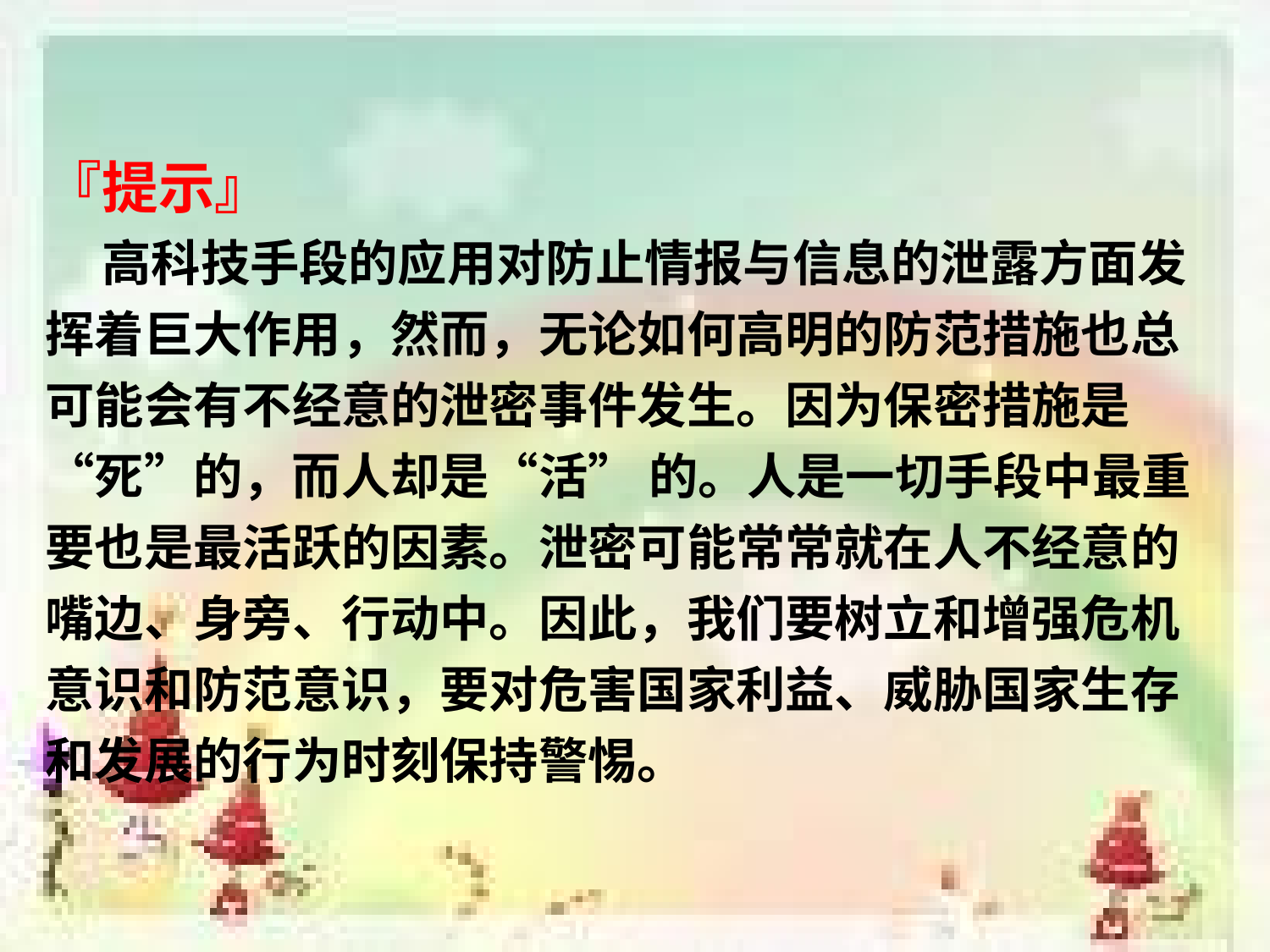

『提示』
    高科技手段的应用对防止情报与信息的泄露方面发挥着巨大作用，然而，无论如何高明的防范措施也总可能会有不经意的泄密事件发生。因为保密措施是“死”的，而人却是“活” 的。人是一切手段中最重要也是最活跃的因素。泄密可能常常就在人不经意的嘴边、身旁、行动中。因此，我们要树立和增强危机意识和防范意识，要对危害国家利益、威胁国家生存和发展的行为时刻保持警惕。